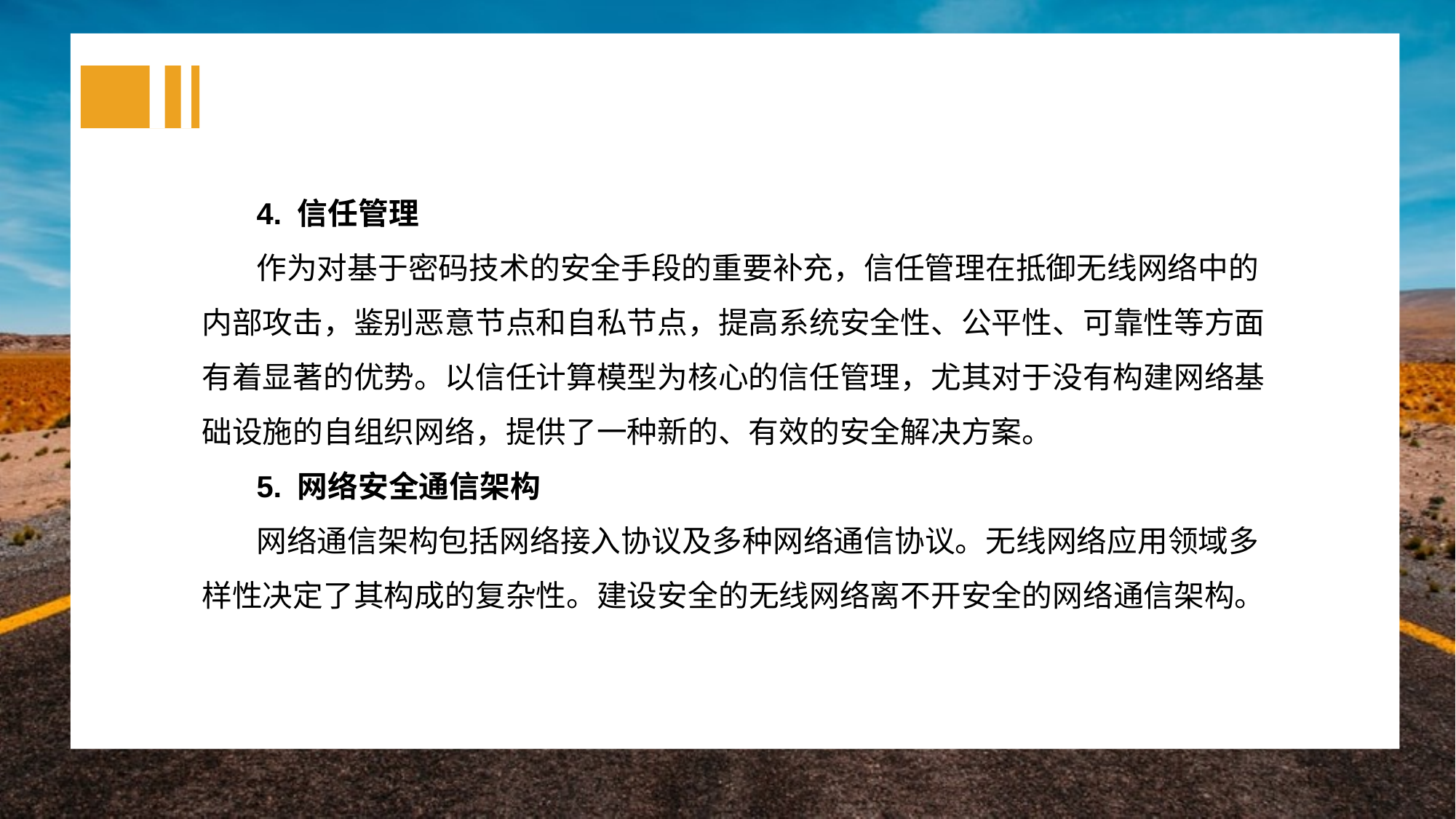

4. 信任管理
作为对基于密码技术的安全手段的重要补充，信任管理在抵御无线网络中的内部攻击，鉴别恶意节点和自私节点，提高系统安全性、公平性、可靠性等方面有着显著的优势。以信任计算模型为核心的信任管理，尤其对于没有构建网络基础设施的自组织网络，提供了一种新的、有效的安全解决方案。
5. 网络安全通信架构
网络通信架构包括网络接入协议及多种网络通信协议。无线网络应用领域多样性决定了其构成的复杂性。建设安全的无线网络离不开安全的网络通信架构。